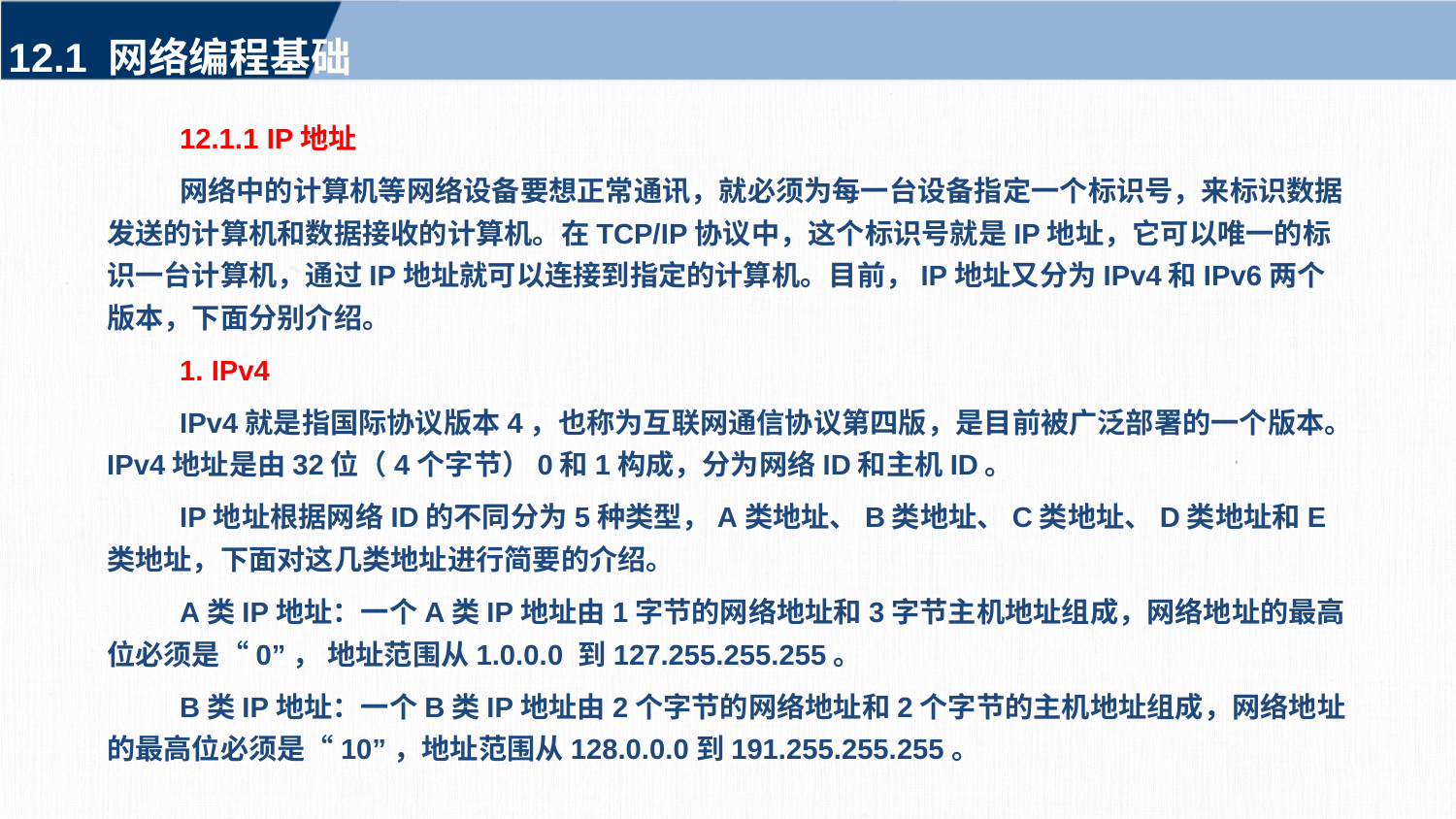

12.1 网络编程基础

12.1.1 IP地址
网络中的计算机等网络设备要想正常通讯，就必须为每一台设备指定一个标识号，来标识数据发送的计算机和数据接收的计算机。在TCP/IP协议中，这个标识号就是IP地址，它可以唯一的标识一台计算机，通过IP地址就可以连接到指定的计算机。目前，IP地址又分为IPv4和IPv6两个版本，下面分别介绍。
1. IPv4
IPv4就是指国际协议版本4，也称为互联网通信协议第四版，是目前被广泛部署的一个版本。IPv4地址是由32位（4个字节）0和1构成，分为网络ID和主机ID。
IP地址根据网络ID的不同分为5种类型，A类地址、B类地址、C类地址、D类地址和E类地址，下面对这几类地址进行简要的介绍。
A类IP地址：一个A类IP地址由1字节的网络地址和3字节主机地址组成，网络地址的最高位必须是“0”， 地址范围从1.0.0.0 到127.255.255.255。
B类IP地址：一个B类IP地址由2个字节的网络地址和2个字节的主机地址组成，网络地址的最高位必须是“10”，地址范围从128.0.0.0到191.255.255.255。